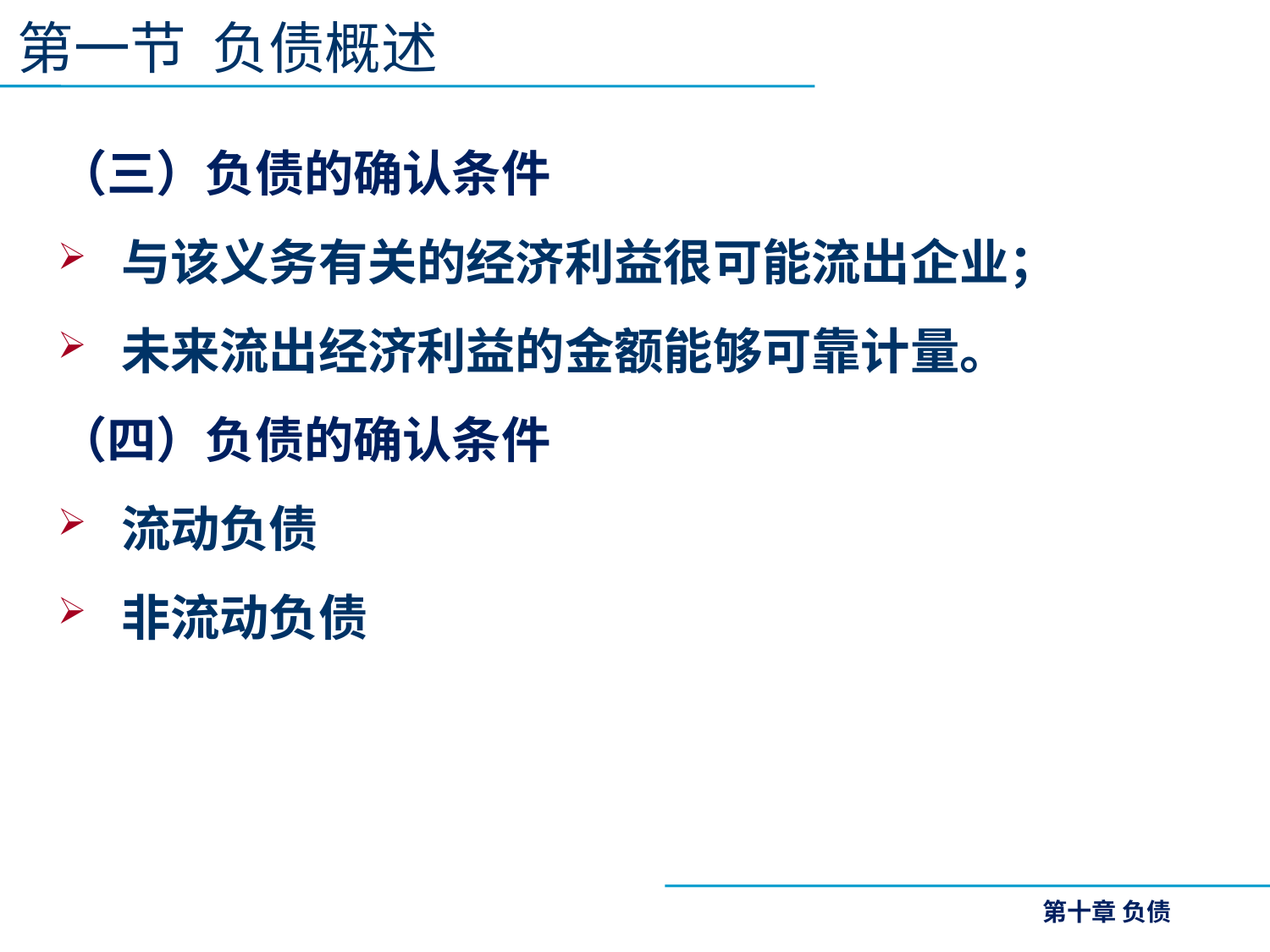

第一节  负债概述
（三）负债的确认条件
与该义务有关的经济利益很可能流出企业；
未来流出经济利益的金额能够可靠计量。
（四）负债的确认条件
流动负债
非流动负债